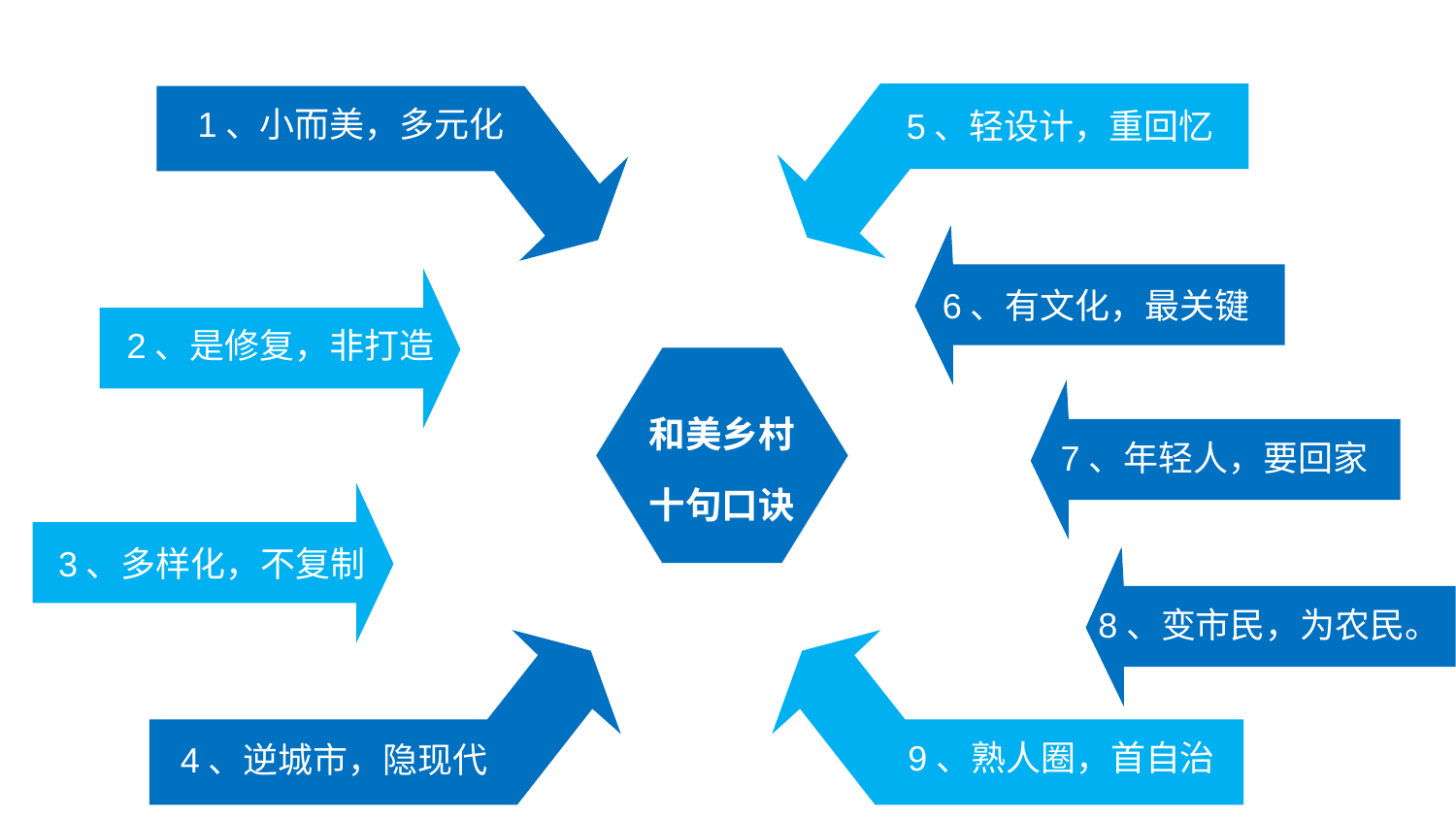

1、小而美，多元化
5、轻设计，重回忆

6、有文化，最关键
2、是修复，非打造

和美乡村
十句口诀

7、年轻人，要回家

3、多样化，不复制

8、变市民，为农民。

9、熟人圈，首自治
4、逆城市，隐现代